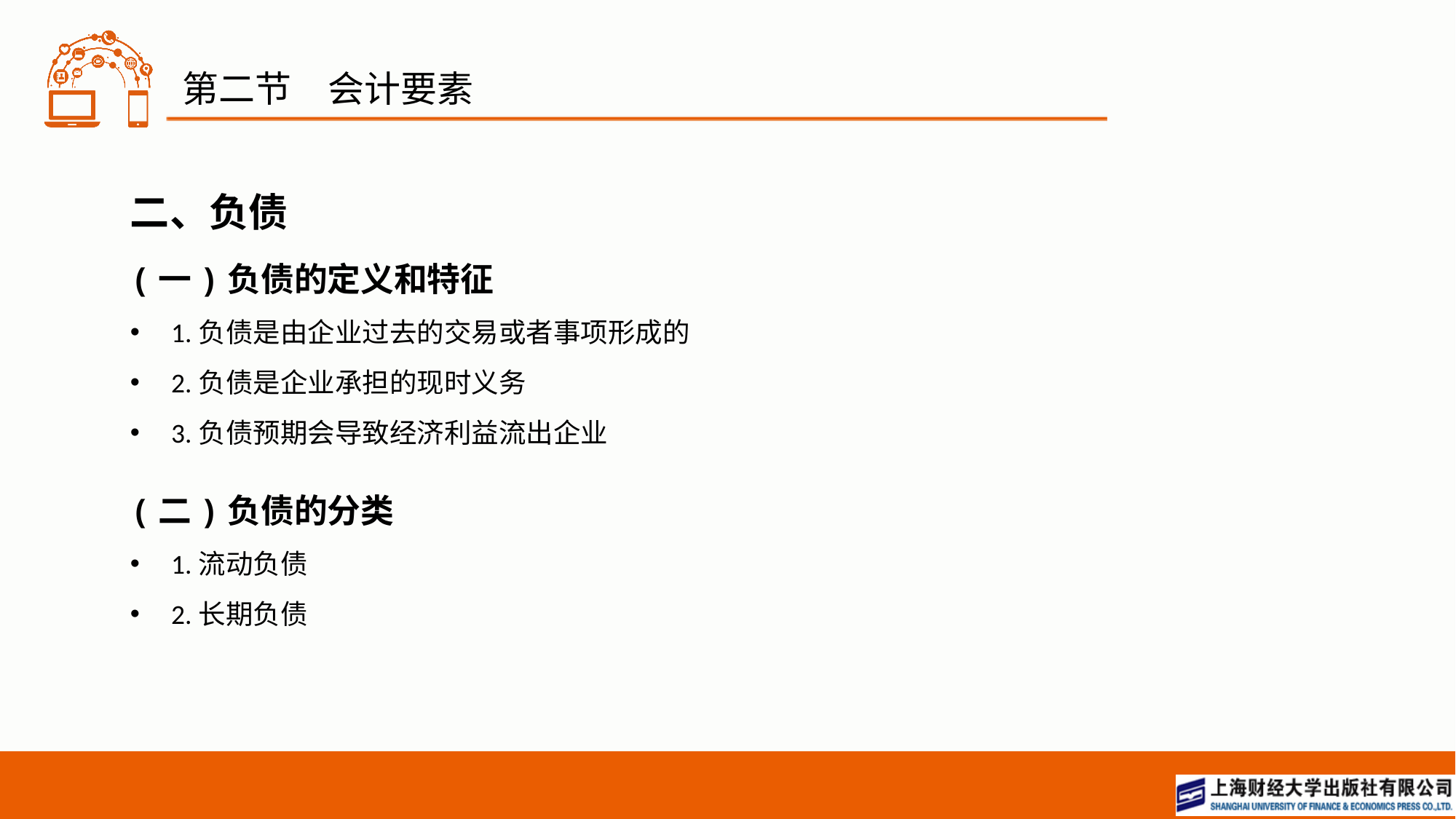

# 第二节　会计要素
二、负债
(一)负债的定义和特征
1.负债是由企业过去的交易或者事项形成的
2.负债是企业承担的现时义务
3.负债预期会导致经济利益流出企业
(二)负债的分类
1.流动负债
2.长期负债